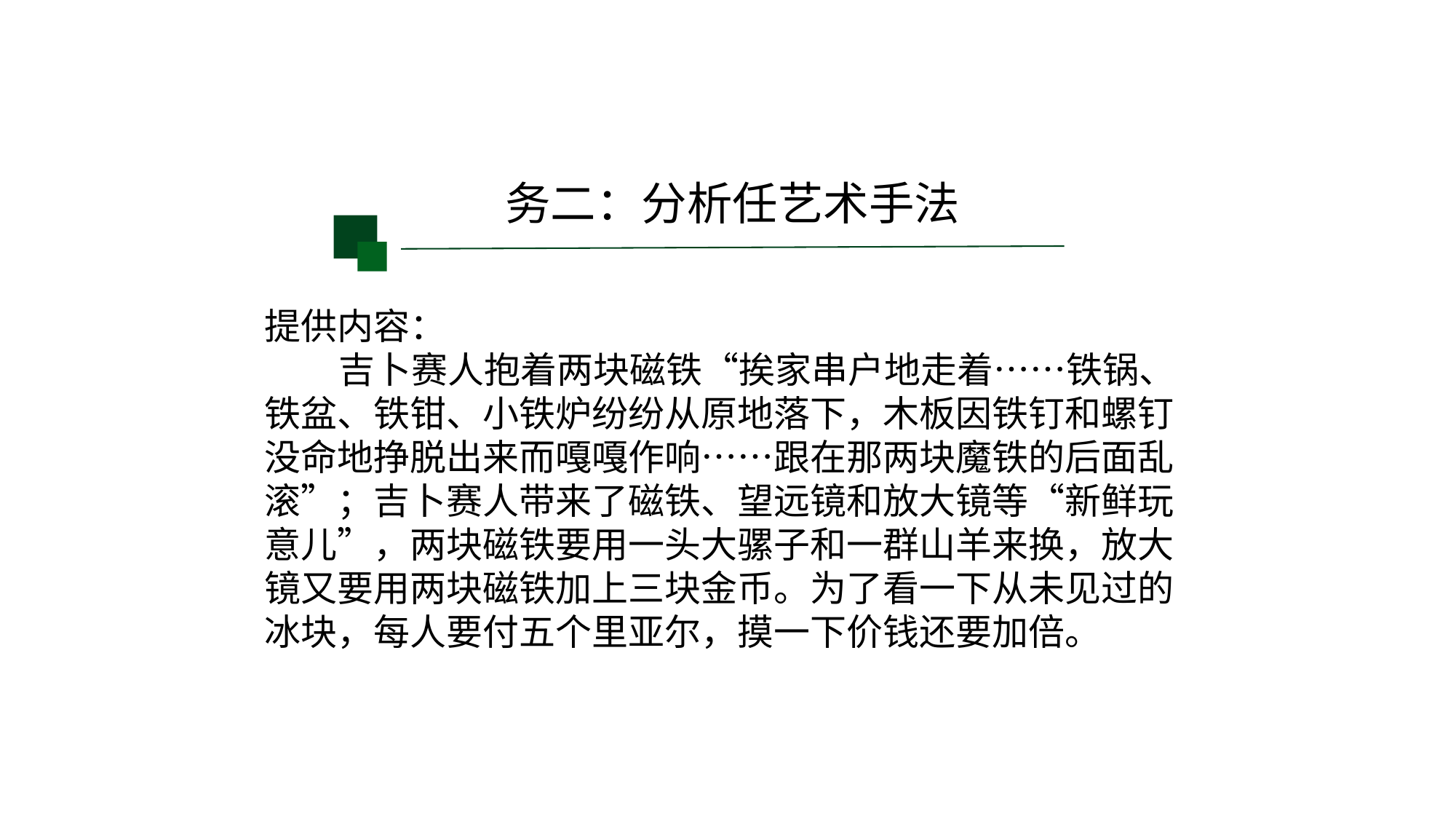

务二：分析任艺术手法

提供内容：
        吉卜赛人抱着两块磁铁“挨家串户地走着……铁锅、铁盆、铁钳、小铁炉纷纷从原地落下，木板因铁钉和螺钉没命地挣脱出来而嘎嘎作响……跟在那两块魔铁的后面乱滚”；吉卜赛人带来了磁铁、望远镜和放大镜等“新鲜玩意儿”，两块磁铁要用一头大骡子和一群山羊来换，放大镜又要用两块磁铁加上三块金币。为了看一下从未见过的冰块，每人要付五个里亚尔，摸一下价钱还要加倍。